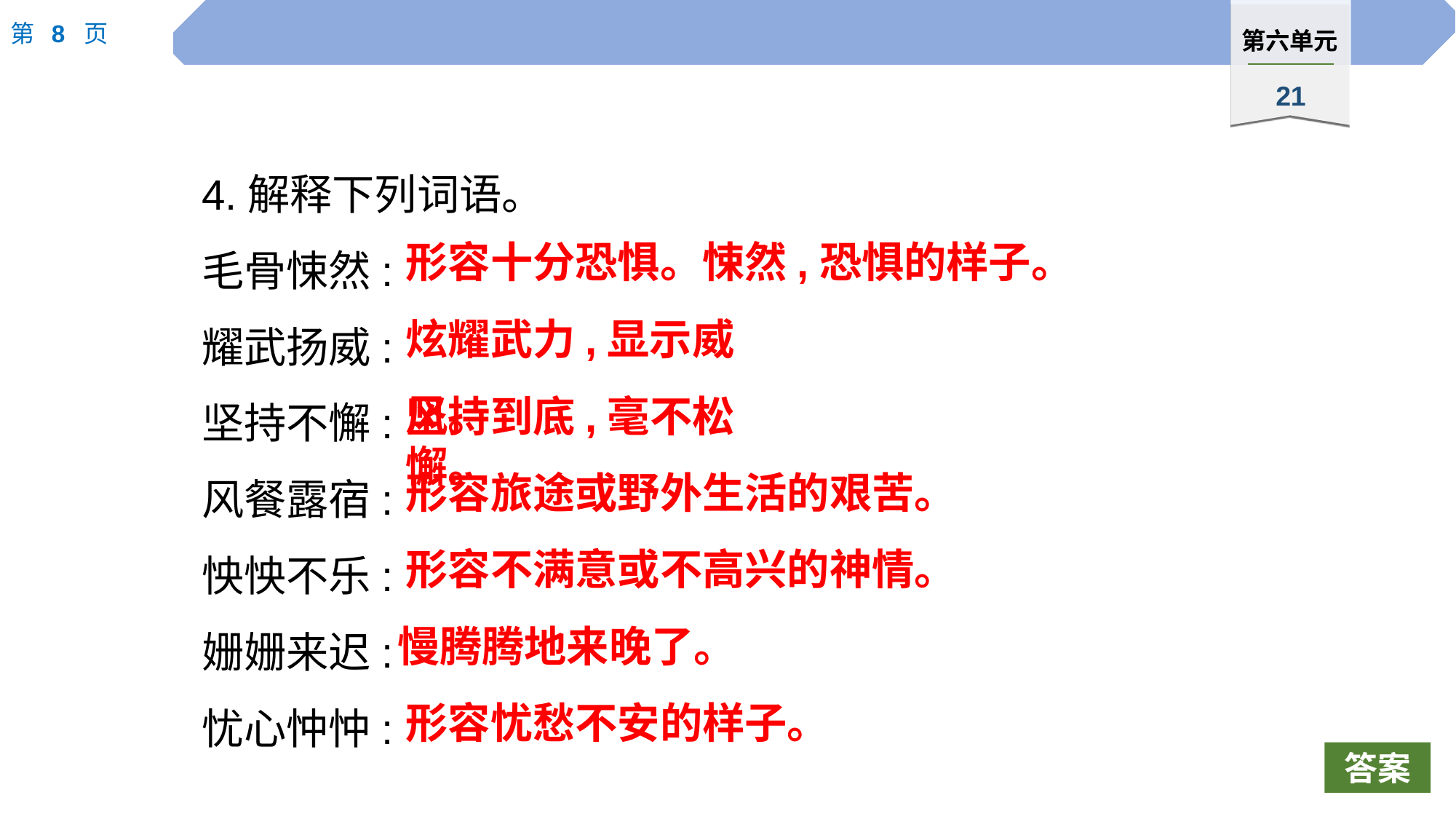

4.解释下列词语。
毛骨悚然:
耀武扬威:
坚持不懈:
风餐露宿:
怏怏不乐:
姗姗来迟:
忧心忡忡:
形容十分恐惧。悚然,恐惧的样子。
炫耀武力,显示威风。
坚持到底,毫不松懈。
形容旅途或野外生活的艰苦。
形容不满意或不高兴的神情。
慢腾腾地来晚了。
形容忧愁不安的样子。
答案